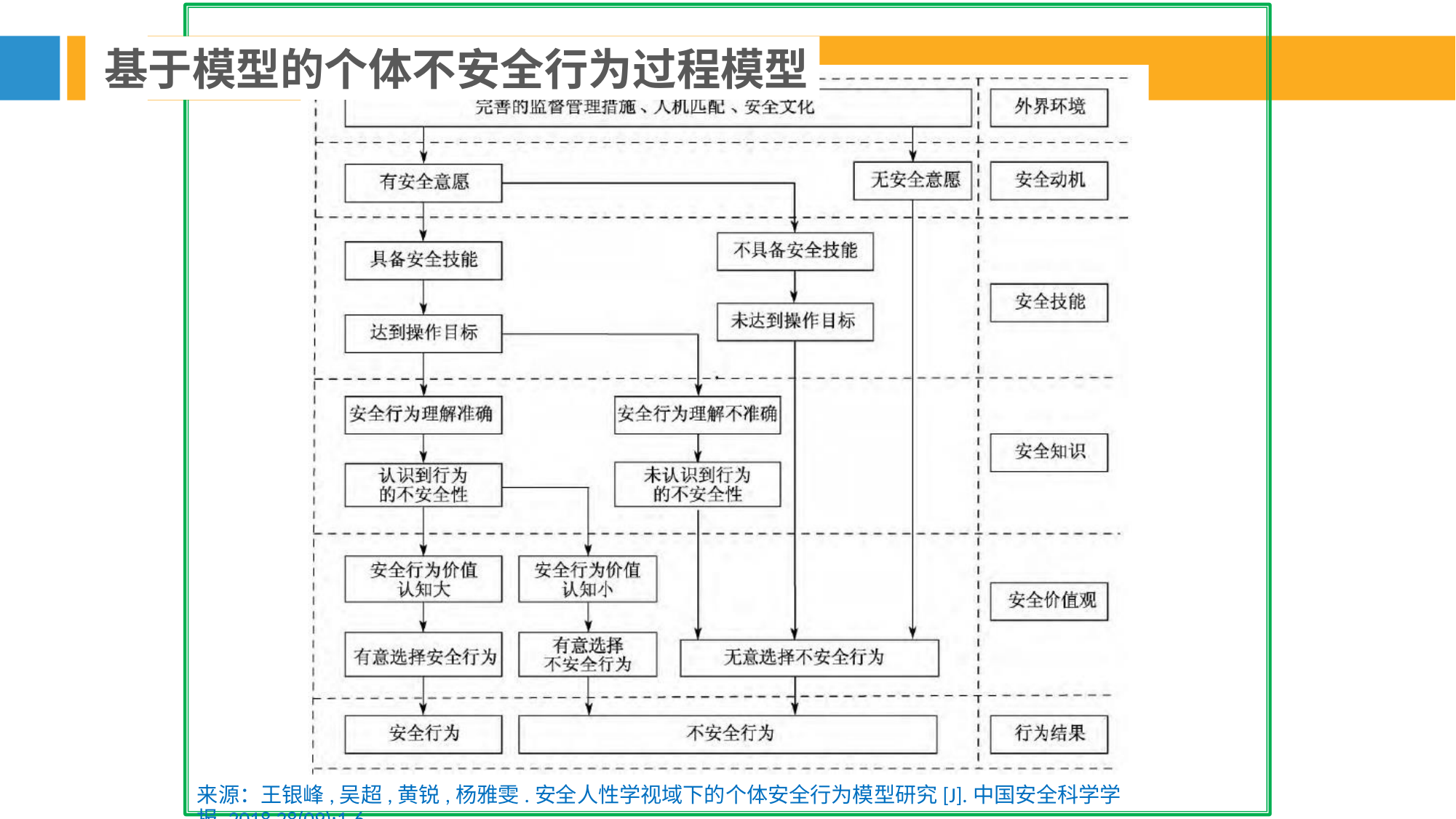

基于模型的个体不安全行为过程模型

来源：王银峰,吴超,黄锐,杨雅雯.安全人性学视域下的个体安全行为模型研究[J].中国安全科学学报,2018,28(09):1-6.